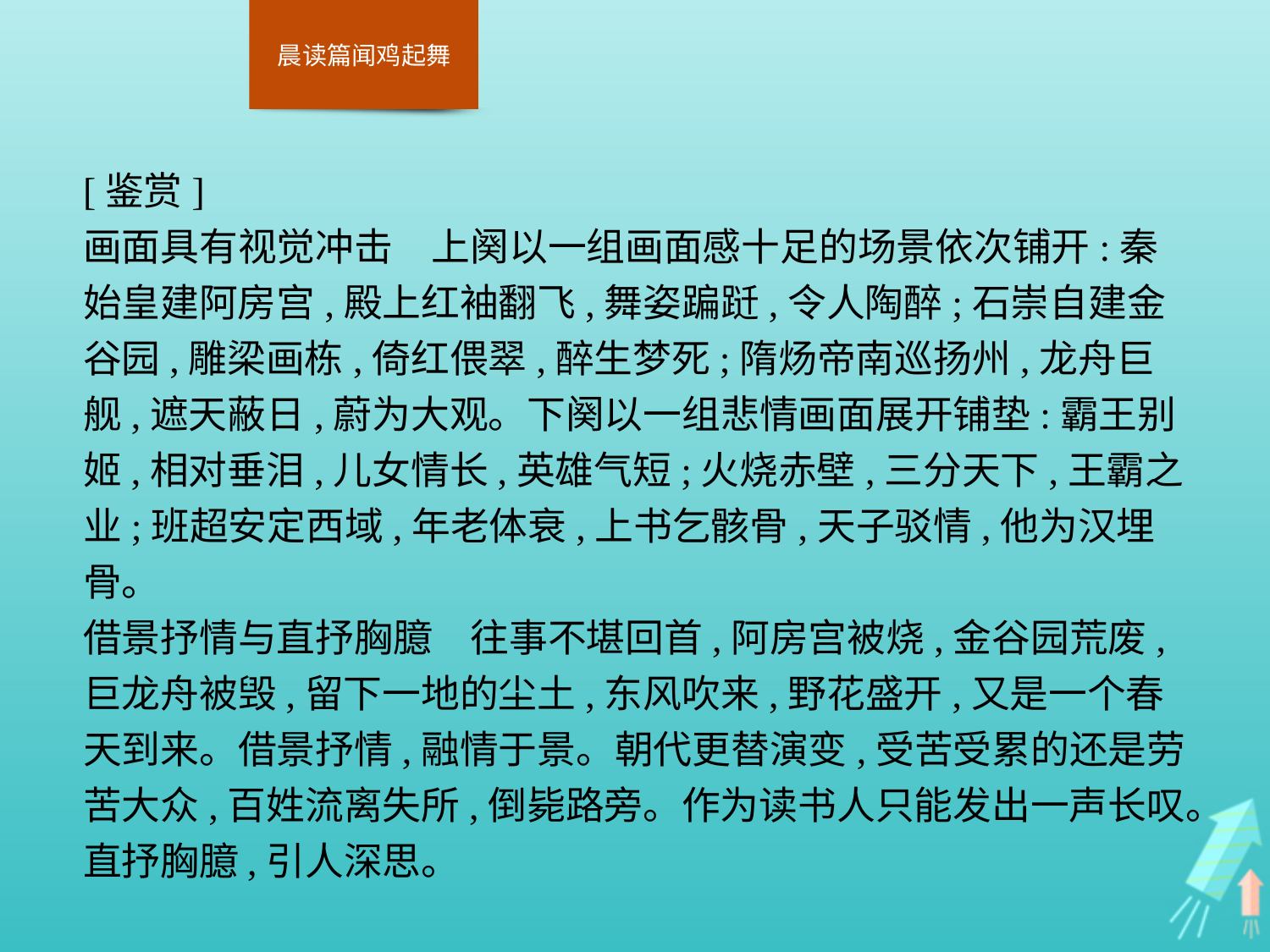

[鉴赏]
画面具有视觉冲击　上阕以一组画面感十足的场景依次铺开:秦始皇建阿房宫,殿上红袖翻飞,舞姿蹁跹,令人陶醉;石崇自建金谷园,雕梁画栋,倚红偎翠,醉生梦死;隋炀帝南巡扬州,龙舟巨舰,遮天蔽日,蔚为大观。下阕以一组悲情画面展开铺垫:霸王别姬,相对垂泪,儿女情长,英雄气短;火烧赤壁,三分天下,王霸之业;班超安定西域,年老体衰,上书乞骸骨,天子驳情,他为汉埋骨。
借景抒情与直抒胸臆　往事不堪回首,阿房宫被烧,金谷园荒废,巨龙舟被毁,留下一地的尘土,东风吹来,野花盛开,又是一个春天到来。借景抒情,融情于景。朝代更替演变,受苦受累的还是劳苦大众,百姓流离失所,倒毙路旁。作为读书人只能发出一声长叹。直抒胸臆,引人深思。